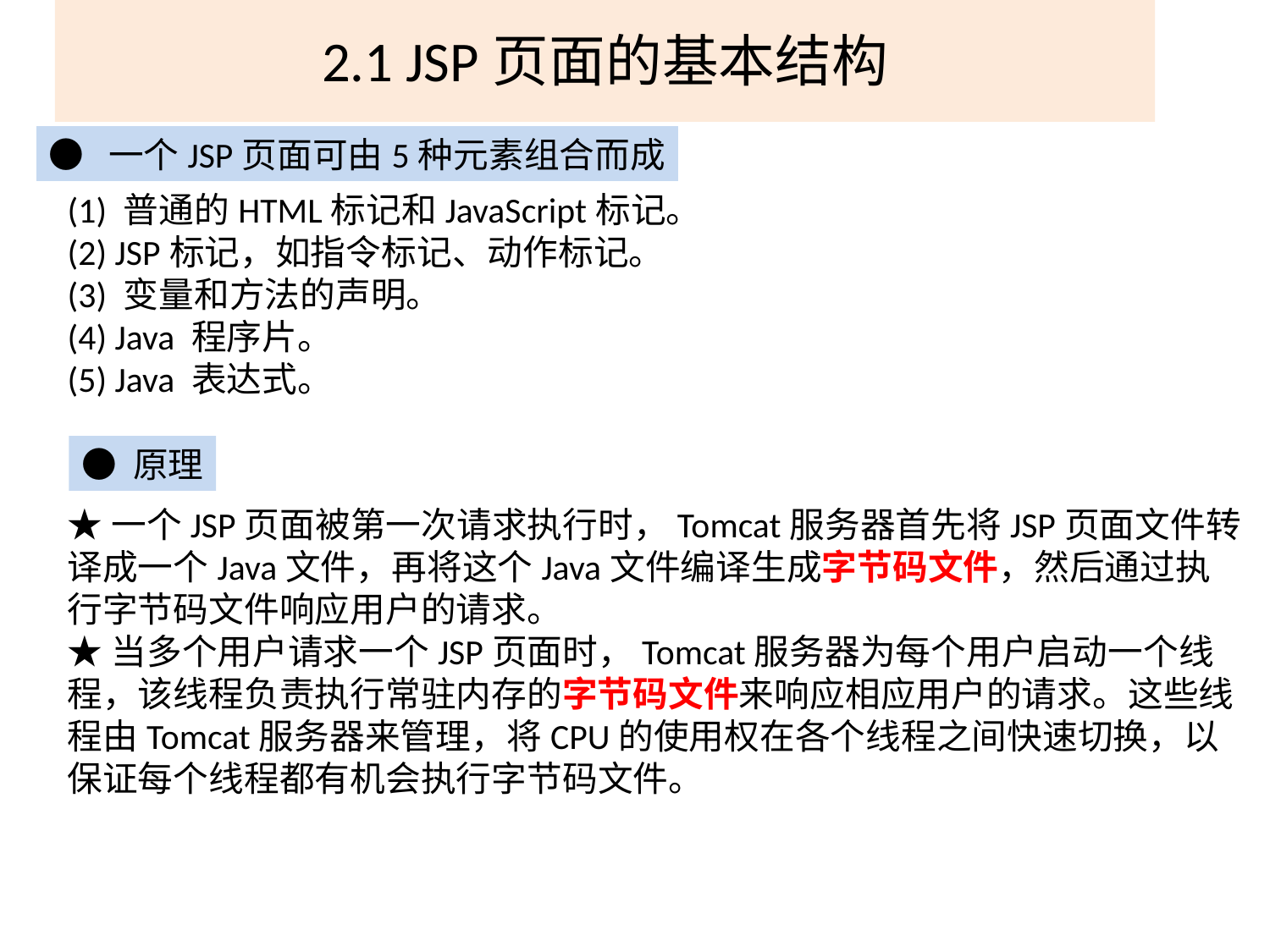

# 2.1 JSP页面的基本结构
●  一个JSP页面可由5种元素组合而成
(1) 普通的HTML标记和JavaScript标记。
(2) JSP标记，如指令标记、动作标记。
(3) 变量和方法的声明。
(4) Java 程序片。
(5) Java 表达式。
● 原理
★一个JSP页面被第一次请求执行时，Tomcat服务器首先将JSP页面文件转译成一个Java文件，再将这个Java文件编译生成字节码文件，然后通过执行字节码文件响应用户的请求。
★当多个用户请求一个JSP页面时，Tomcat服务器为每个用户启动一个线程，该线程负责执行常驻内存的字节码文件来响应相应用户的请求。这些线程由Tomcat服务器来管理，将CPU的使用权在各个线程之间快速切换，以保证每个线程都有机会执行字节码文件。